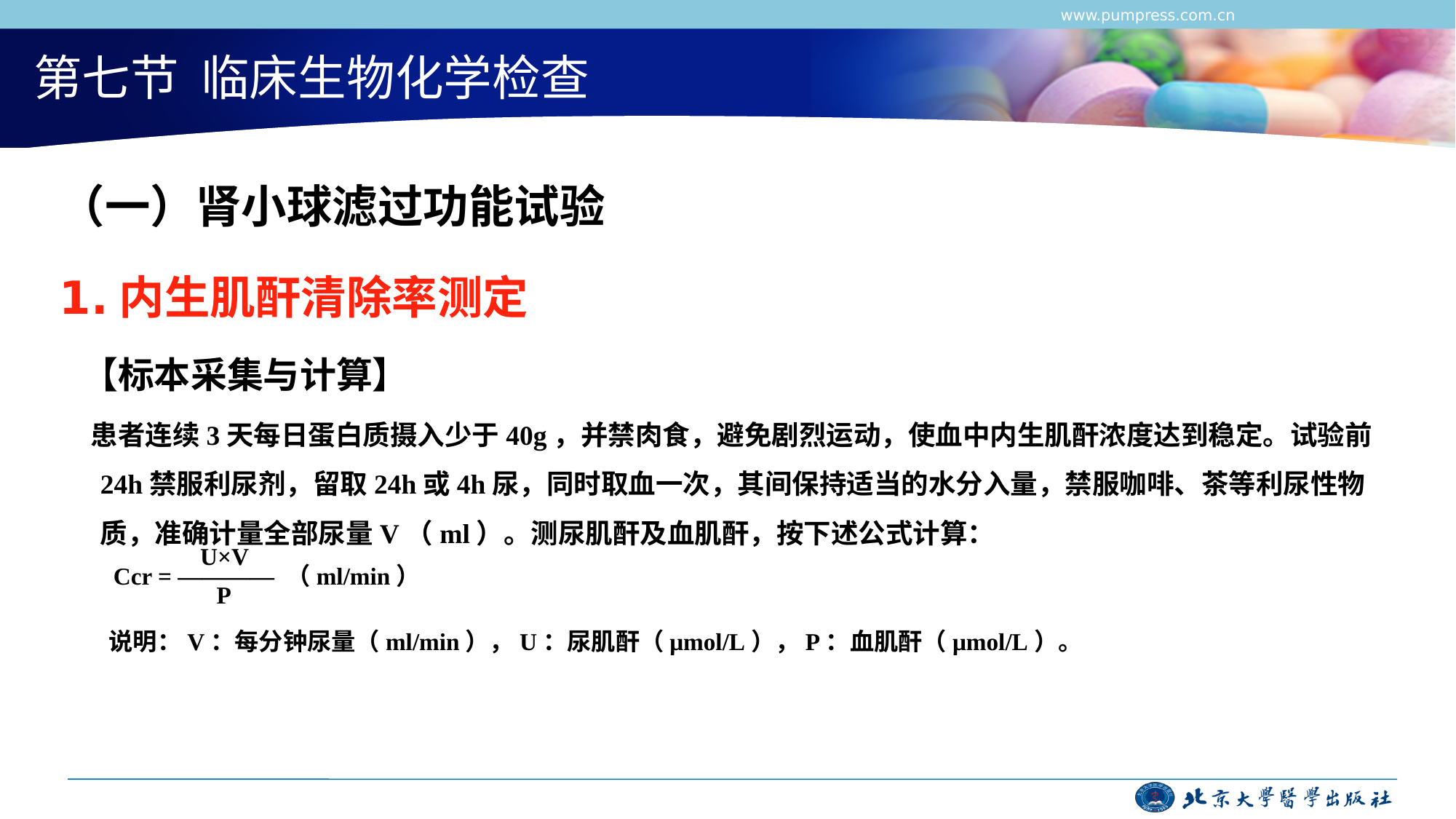

第七节  临床生物化学检查
（一）肾小球滤过功能试验
1.内生肌酐清除率测定
   【标本采集与计算】
    患者连续3天每日蛋白质摄入少于40g，并禁肉食，避免剧烈运动，使血中内生肌酐浓度达到稳定。试验前24h禁服利尿剂，留取24h或4h尿，同时取血一次，其间保持适当的水分入量，禁服咖啡、茶等利尿性物质，准确计量全部尿量V（ml）。测尿肌酐及血肌酐，按下述公式计算：
　　       　　U×V
         Ccr = ———— （ml/min）
　　　　          P
        说明：V：每分钟尿量（ml/min），U：尿肌酐（μmol/L），P：血肌酐（μmol/L）。
www.pumpress.com.cn